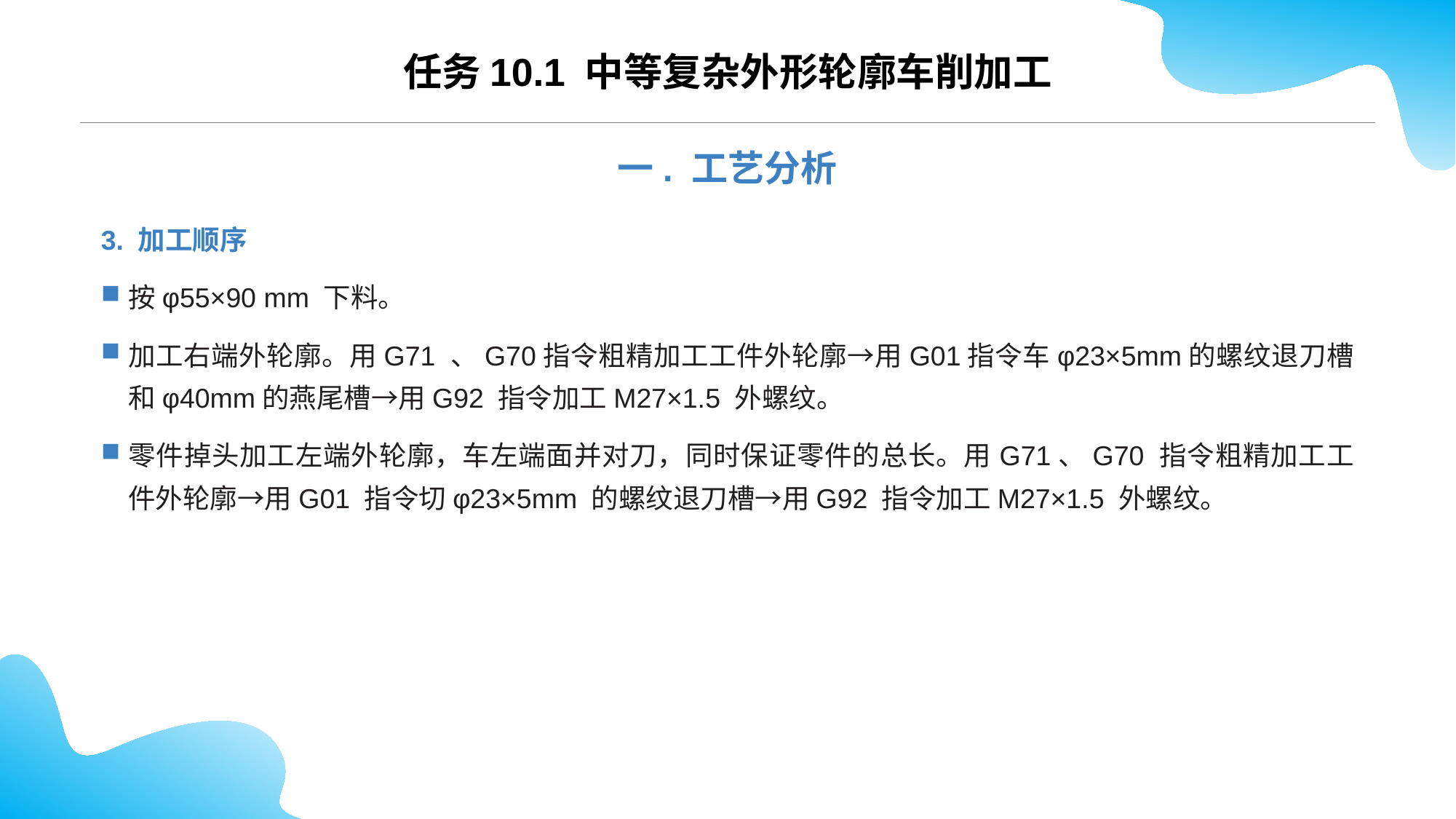

CONTENTS
任务10.1 中等复杂外形轮廓车削加工
一. 工艺分析
3. 加工顺序
按φ55×90 mm 下料。
加工右端外轮廓。用G71 、G70指令粗精加工工件外轮廓→用G01指令车φ23×5mm的螺纹退刀槽和φ40mm的燕尾槽→用G92 指令加工M27×1.5 外螺纹。
零件掉头加工左端外轮廓，车左端面并对刀，同时保证零件的总长。用G71、G70 指令粗精加工工件外轮廓→用G01 指令切φ23×5mm 的螺纹退刀槽→用G92 指令加工M27×1.5 外螺纹。